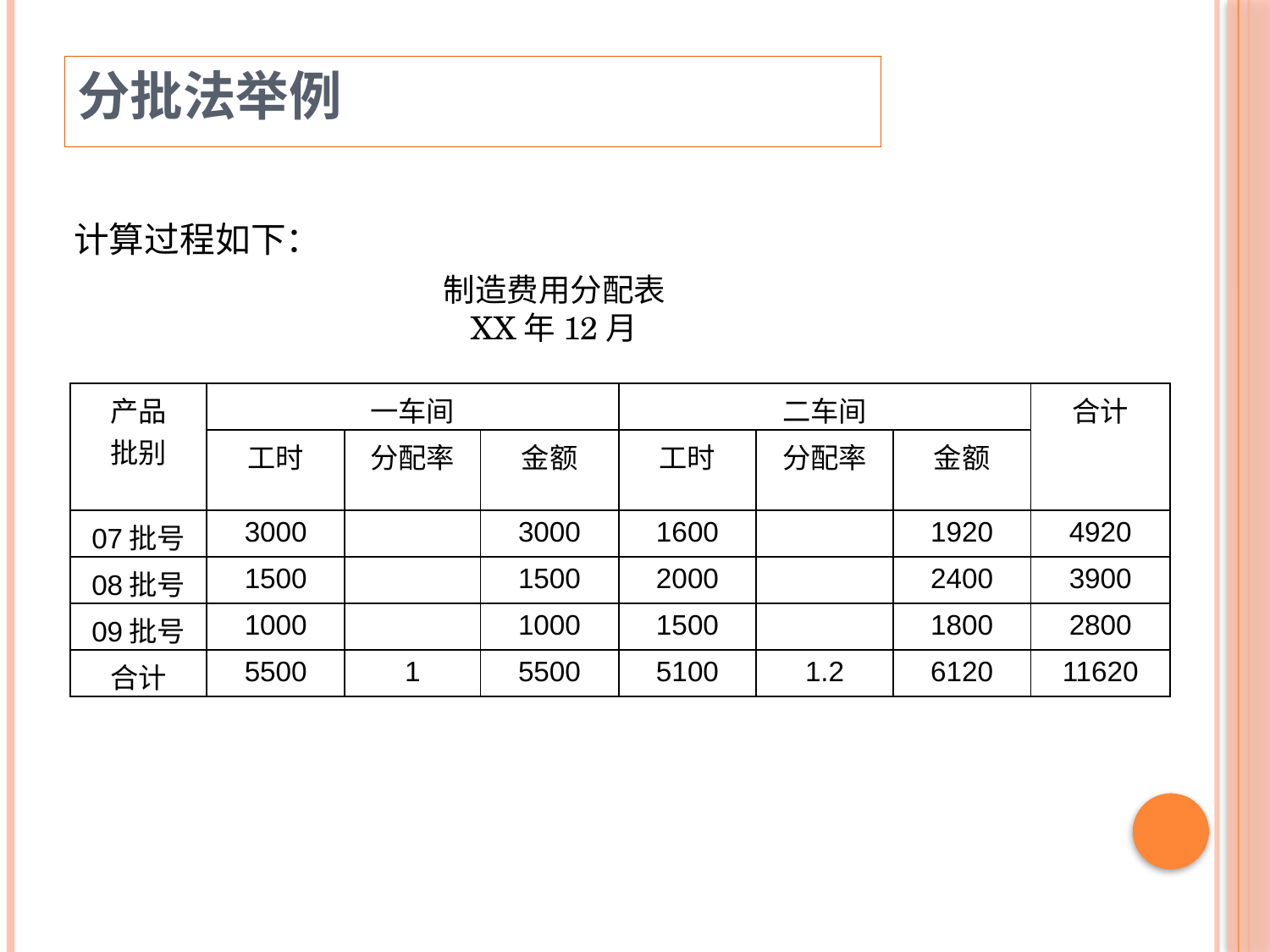

分批法举例
计算过程如下：
制造费用分配表
XX年12月
| 产品 批别 | 一车间 |  |  | 二车间 |  |  | 合计 |
| --- | --- | --- | --- | --- | --- | --- | --- |
|  | 工时 | 分配率 | 金额 | 工时 | 分配率 | 金额 |  |
| 07批号 | 3000 |  | 3000 | 1600 |  | 1920 | 4920 |
| 08批号 | 1500 |  | 1500 | 2000 |  | 2400 | 3900 |
| 09批号 | 1000 |  | 1000 | 1500 |  | 1800 | 2800 |
| 合计 | 5500 | 1 | 5500 | 5100 | 1.2 | 6120 | 11620 |